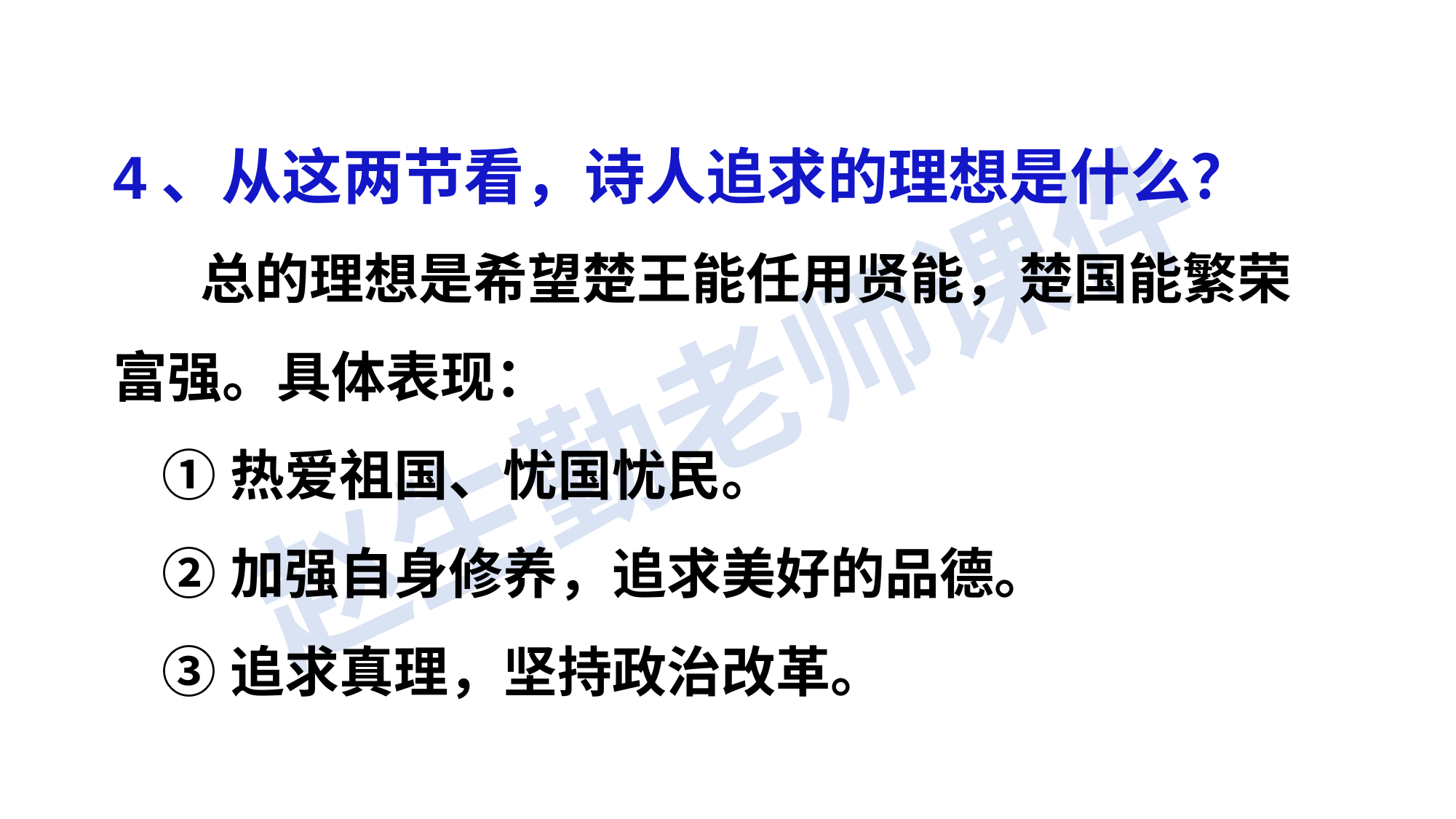

4、从这两节看，诗人追求的理想是什么？
      总的理想是希望楚王能任用贤能，楚国能繁荣富强。具体表现：
    ①热爱祖国、忧国忧民。
    ②加强自身修养，追求美好的品德。
    ③追求真理，坚持政治改革。